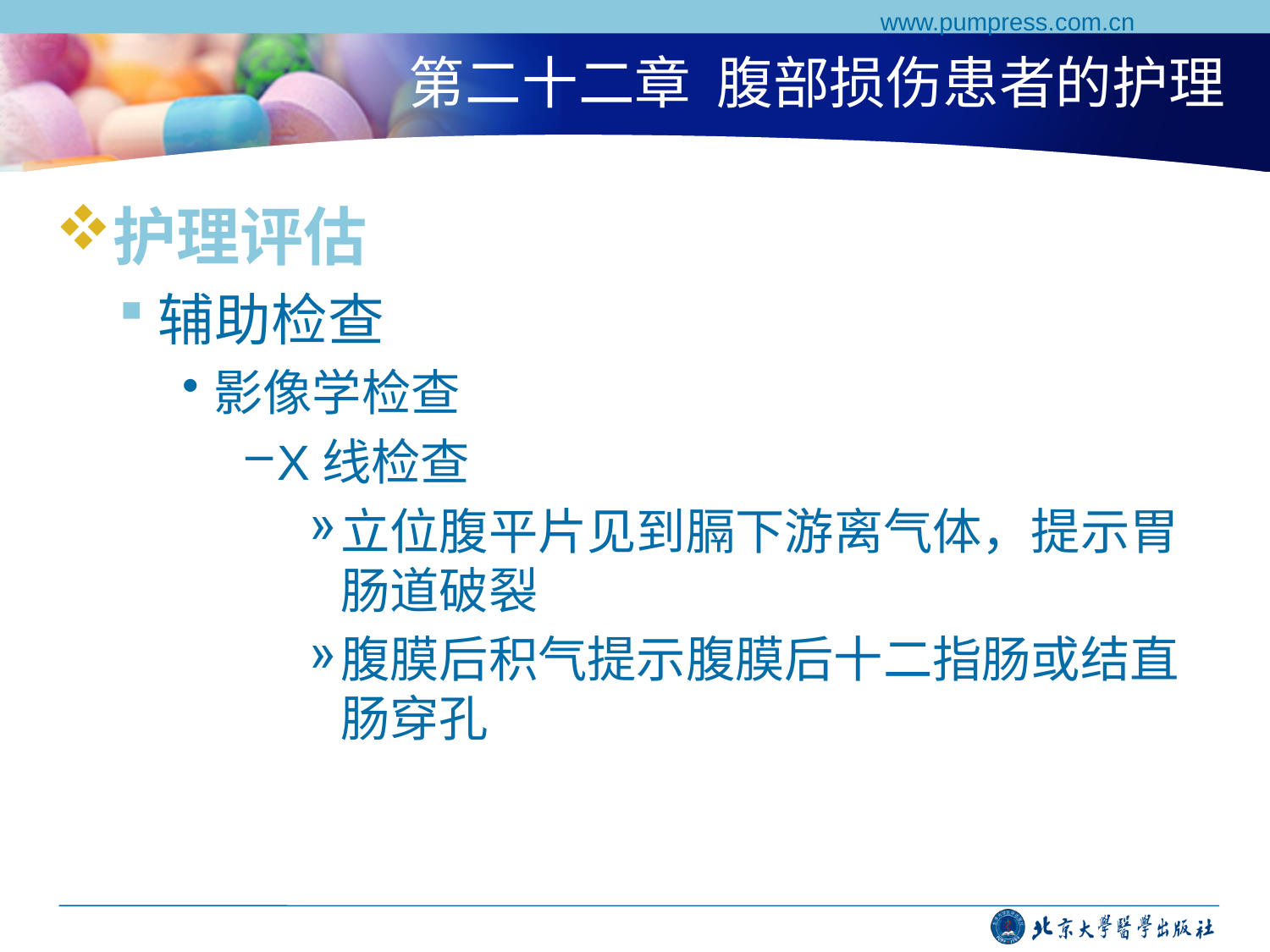

www.pumpress.com.cn
# 第二十二章  腹部损伤患者的护理
护理评估
辅助检查
影像学检查
X线检查
立位腹平片见到膈下游离气体，提示胃肠道破裂
腹膜后积气提示腹膜后十二指肠或结直肠穿孔